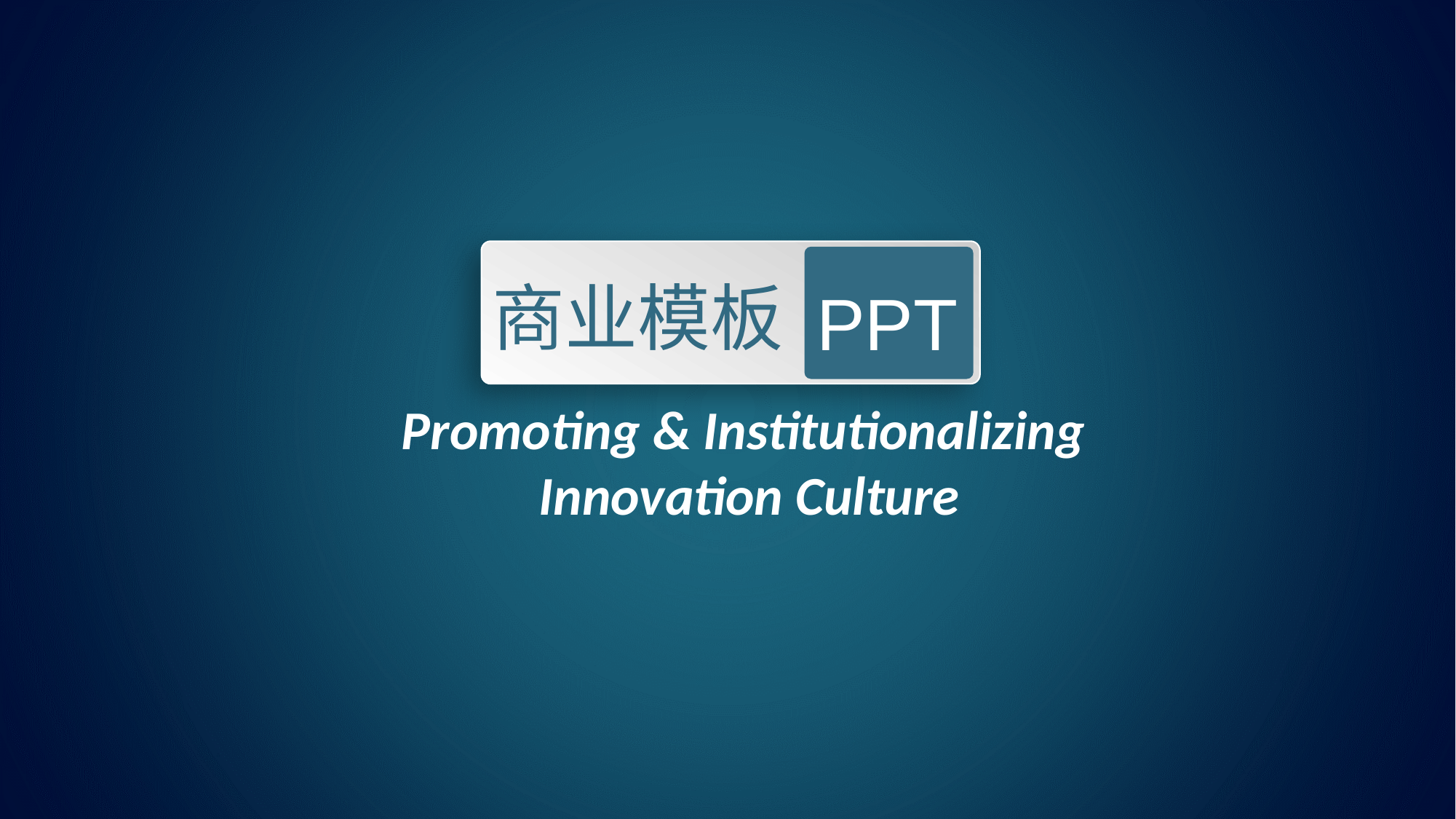

商业模板
PPT
Promoting & Institutionalizing
Innovation Culture